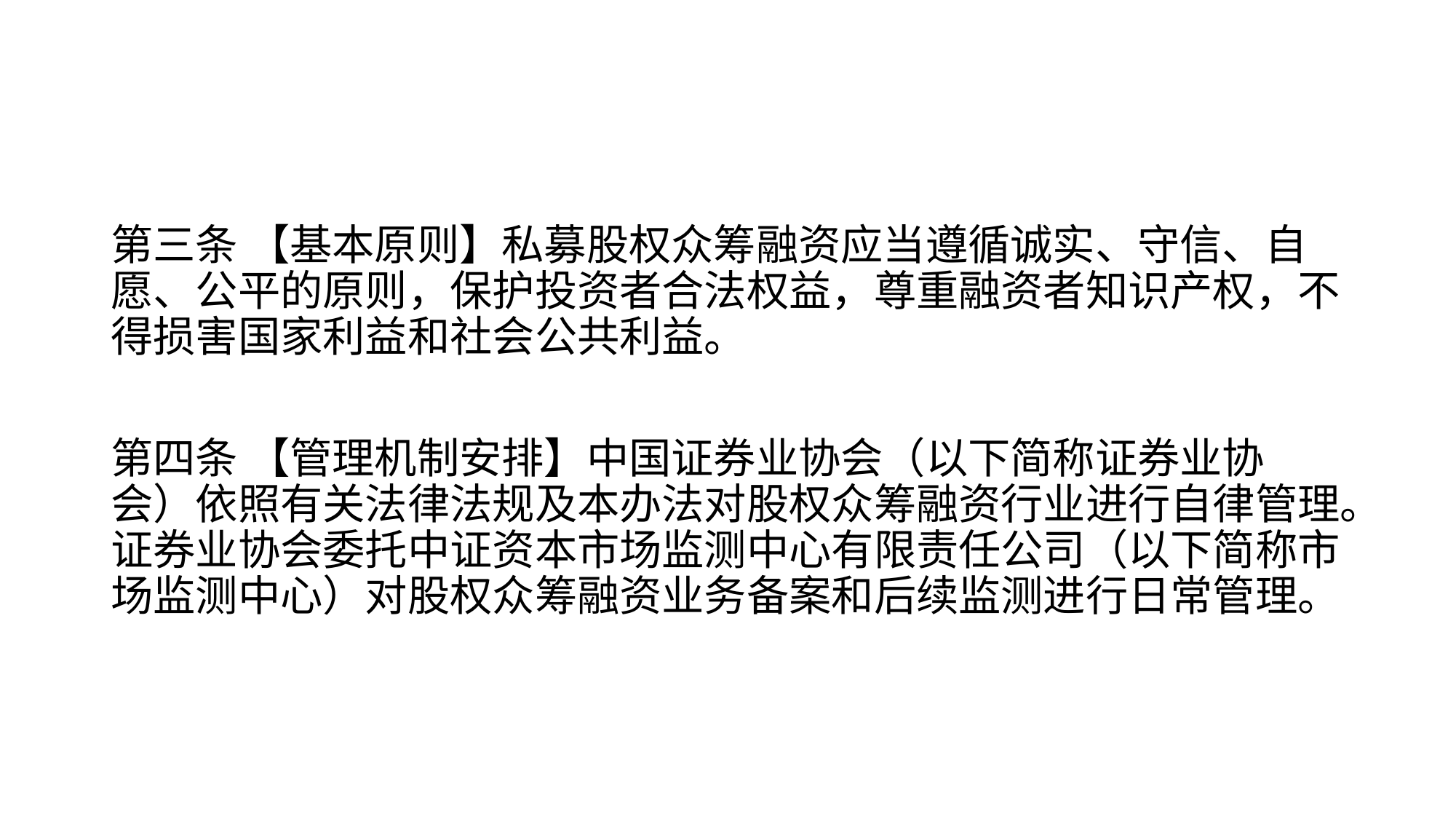

#
第三条 【基本原则】私募股权众筹融资应当遵循诚实、守信、自愿、公平的原则，保护投资者合法权益，尊重融资者知识产权，不得损害国家利益和社会公共利益。

第四条 【管理机制安排】中国证券业协会（以下简称证券业协会）依照有关法律法规及本办法对股权众筹融资行业进行自律管理。证券业协会委托中证资本市场监测中心有限责任公司（以下简称市场监测中心）对股权众筹融资业务备案和后续监测进行日常管理。